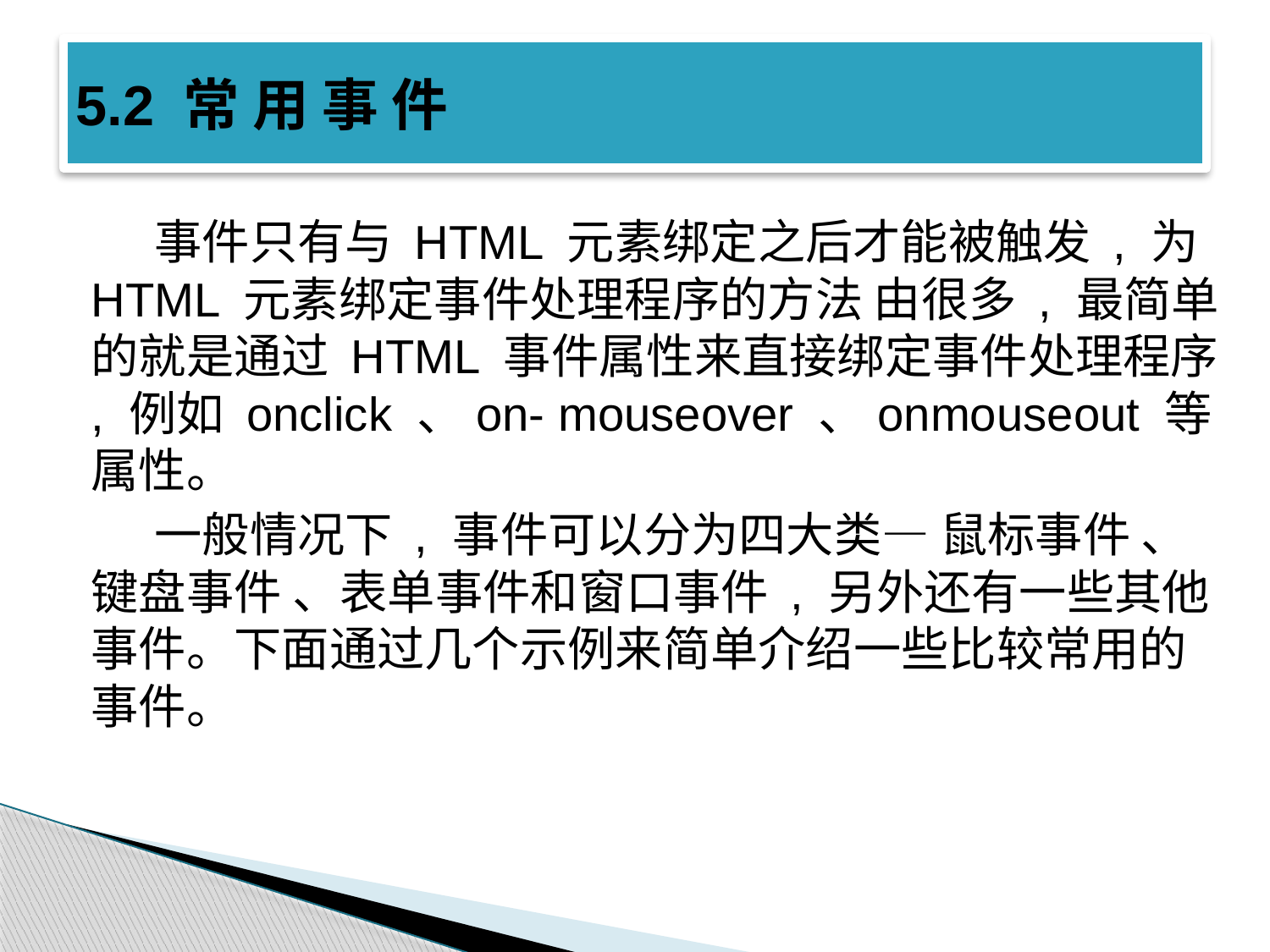

# 5.2 常 用 事 件
事件只有与 HTML 元素绑定之后才能被触发 , 为 HTML 元素绑定事件处理程序的方法 由很多 , 最简单的就是通过 HTML 事件属性来直接绑定事件处理程序 , 例如 onclick 、on- mouseover 、onmouseout 等属性。
一般情况下 , 事件可以分为四大类— 鼠标事件 、键盘事件 、表单事件和窗口事件 , 另外还有一些其他事件。下面通过几个示例来简单介绍一些比较常用的事件。